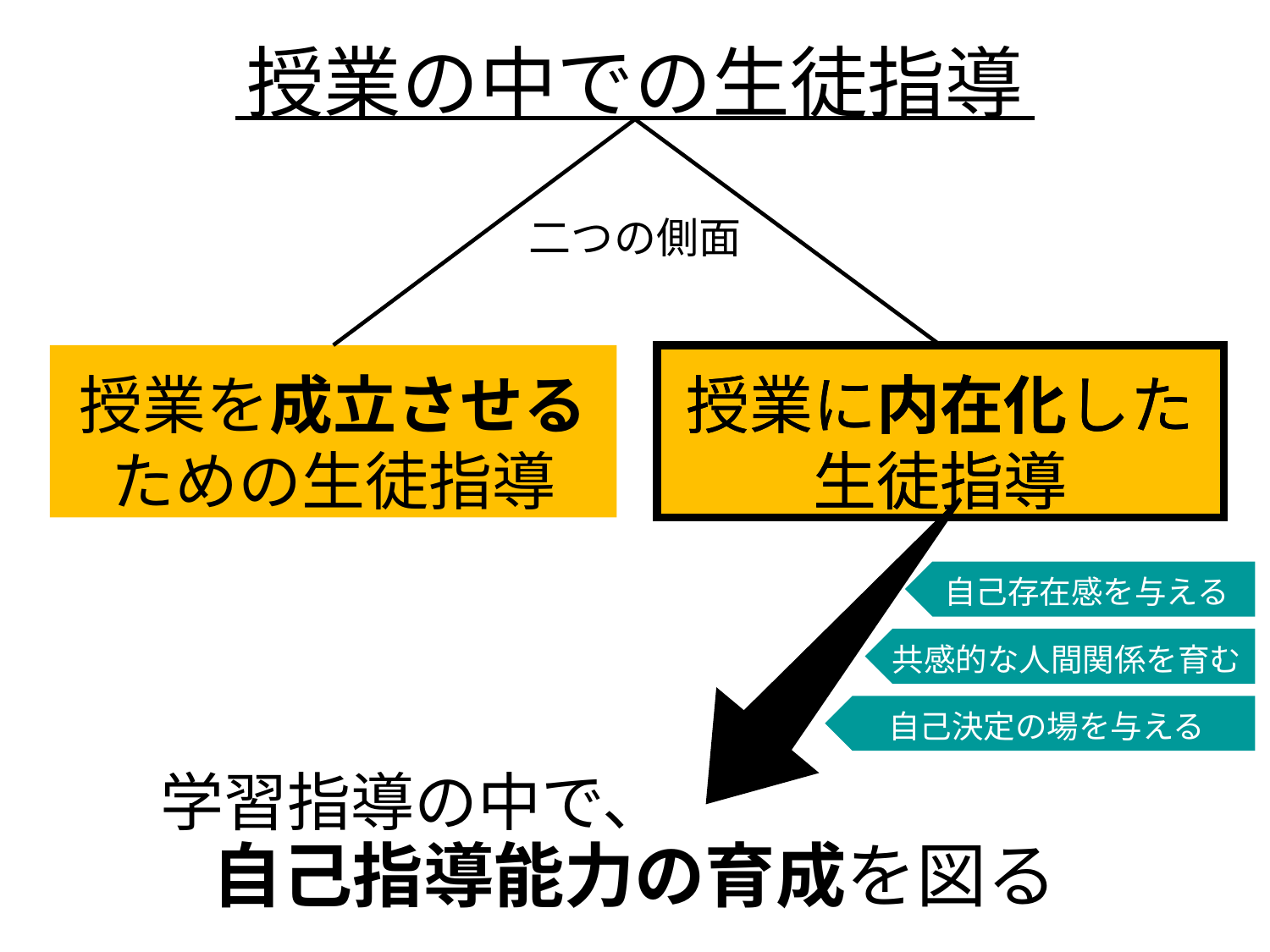

授業の中での生徒指導
二つの側面
授業を成立させるための生徒指導
授業に内在化した生徒指導
授業に内在化した生徒指導

自己存在感を与える
共感的な人間関係を育む
自己決定の場を与える
　　　学習指導の中で、
自己指導能力の育成を図る